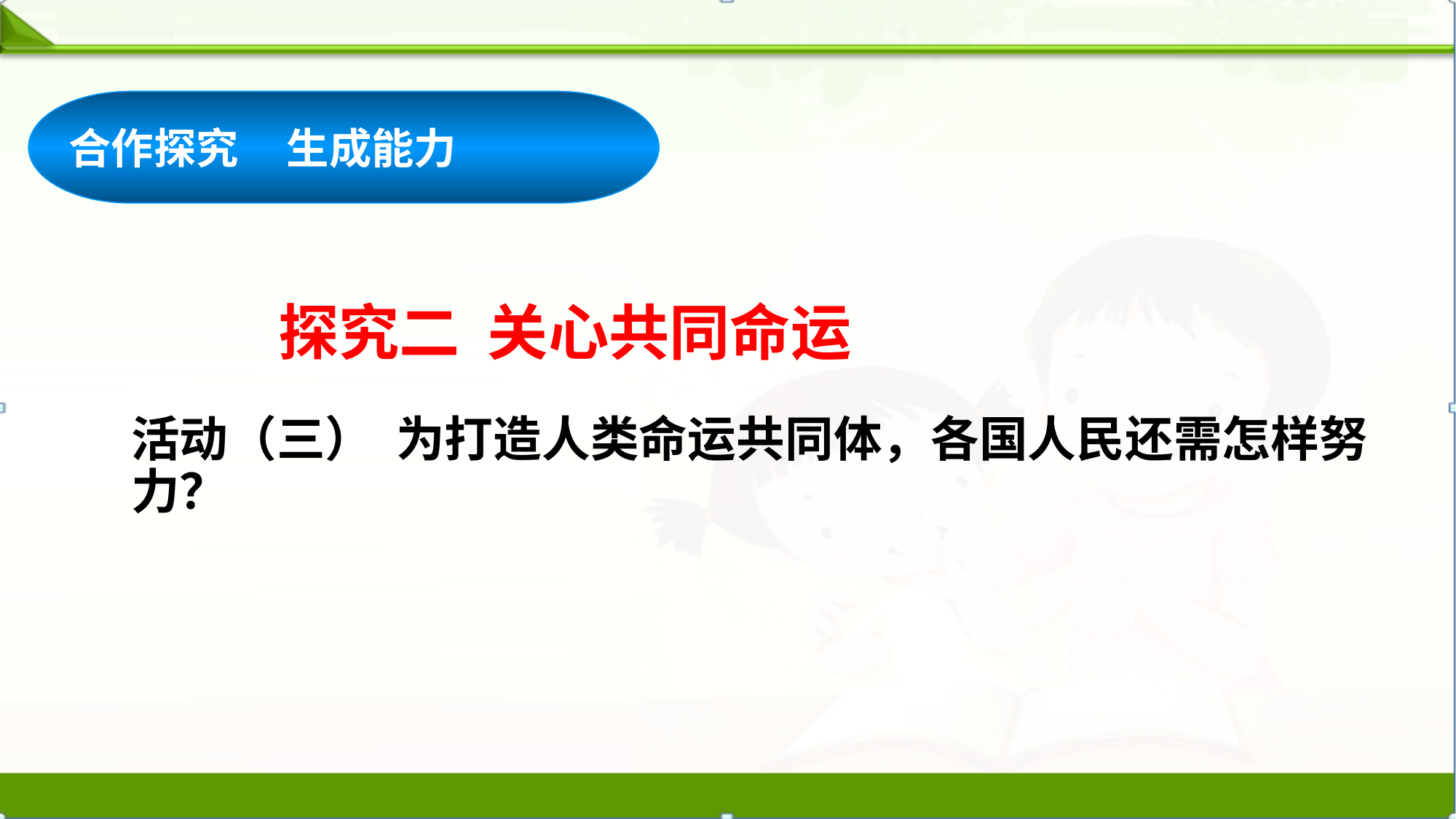

合作探究     生成能力
探究二  关心共同命运
活动（三）  为打造人类命运共同体，各国人民还需怎样努力？